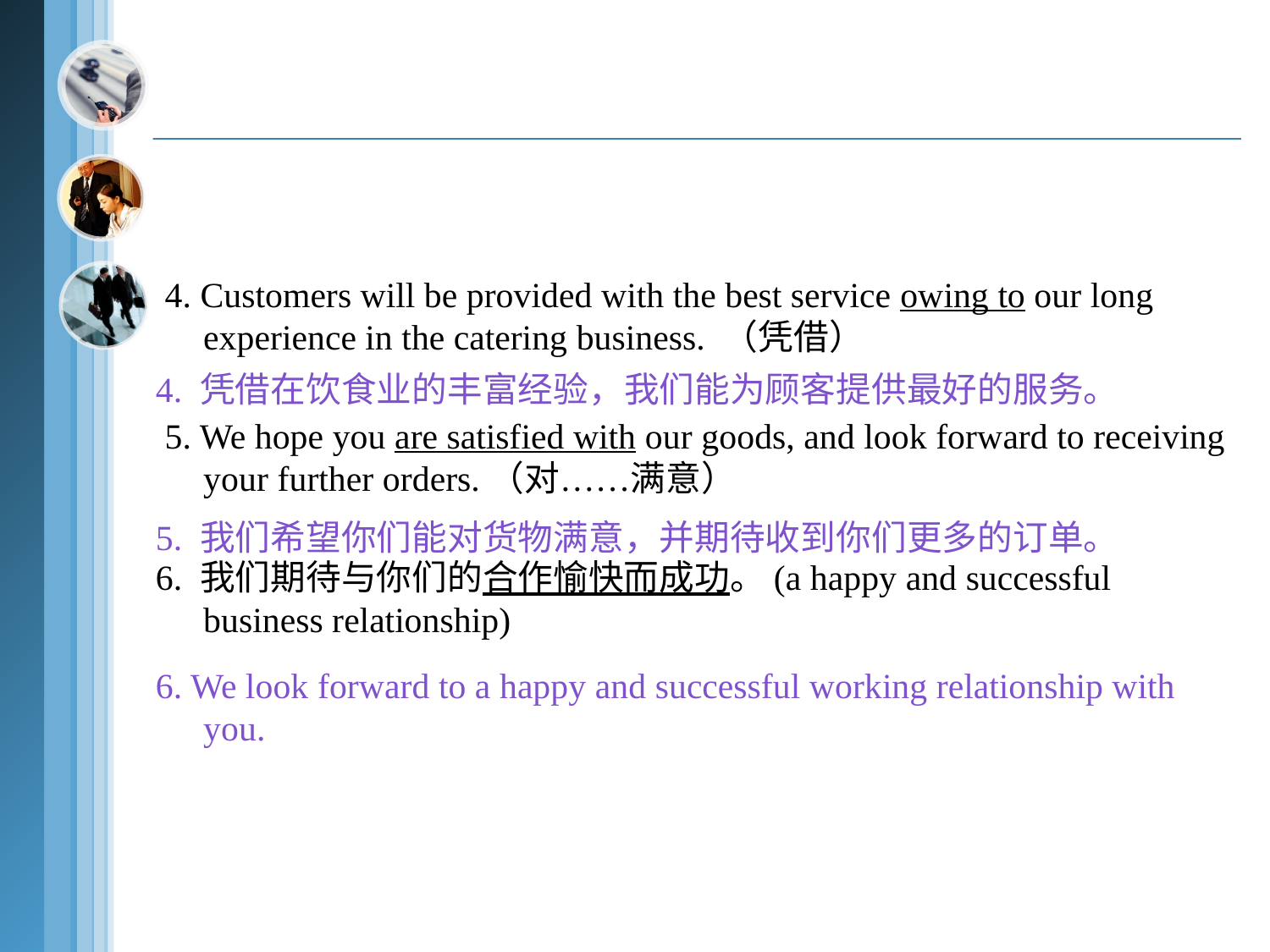

4. Customers will be provided with the best service owing to our long experience in the catering business. （凭借）

 5. We hope you are satisfied with our goods, and look forward to receiving your further orders.（对……满意）

6. 我们期待与你们的合作愉快而成功。(a happy and successful business relationship)

4. 凭借在饮食业的丰富经验，我们能为顾客提供最好的服务。

5. 我们希望你们能对货物满意，并期待收到你们更多的订单。

6. We look forward to a happy and successful working relationship with you.